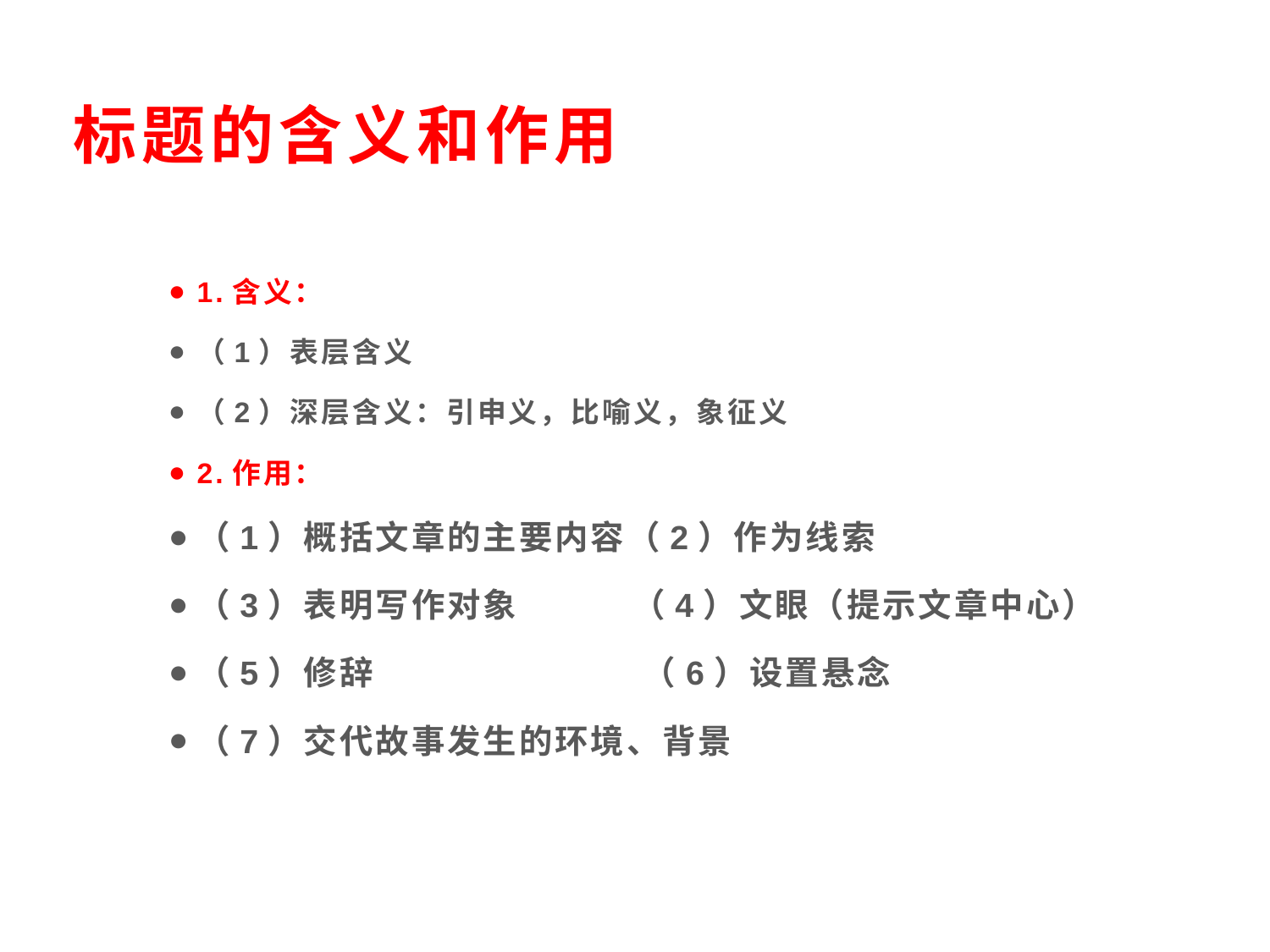

标题的含义和作用
1.含义：
（1）表层含义
（2）深层含义：引申义，比喻义，象征义
2.作用：
（1）概括文章的主要内容（2）作为线索
（3）表明写作对象           （4）文眼（提示文章中心）
（5）修辞                          （6）设置悬念
（7）交代故事发生的环境、背景
6